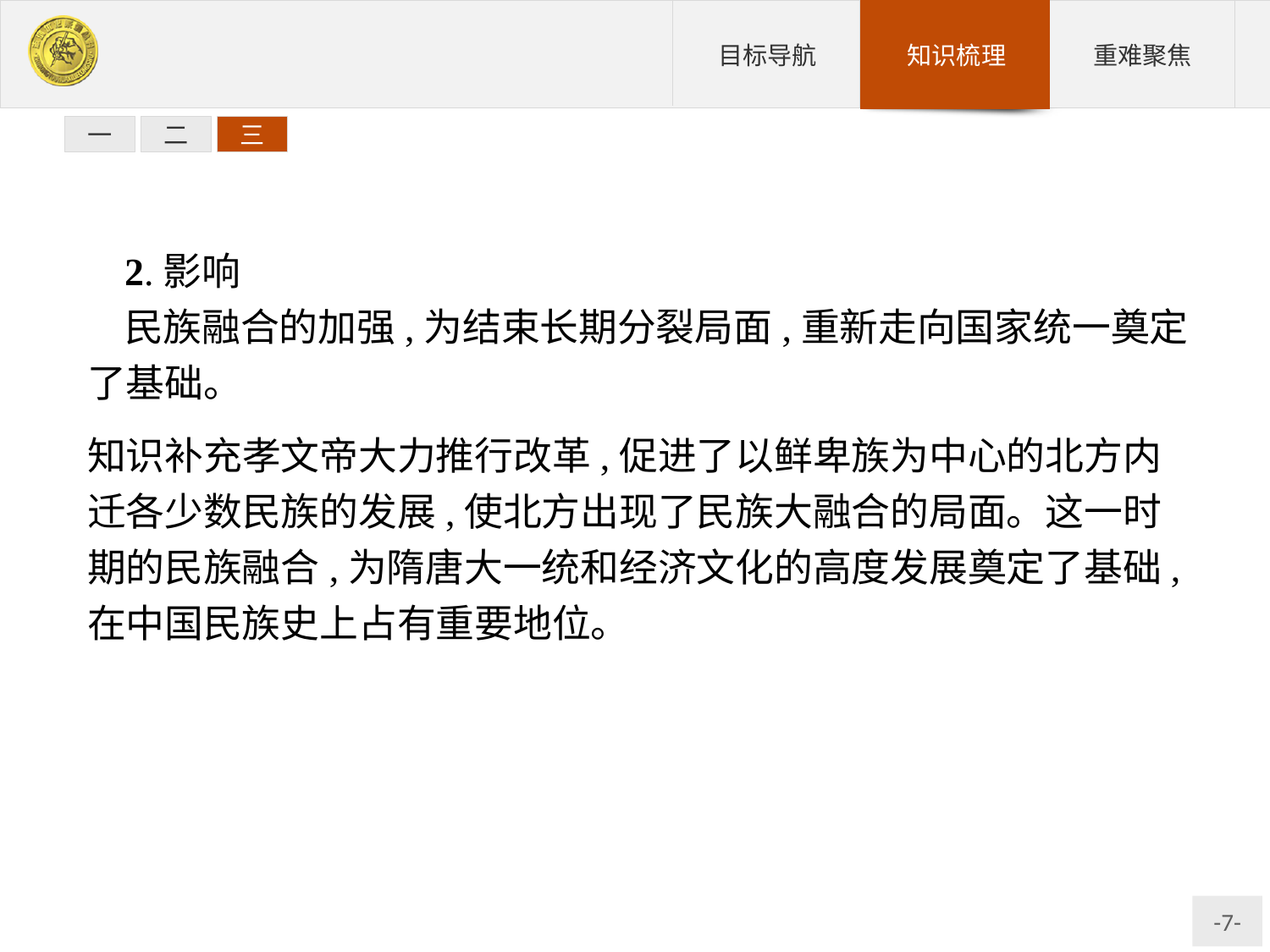

一
二
三
2.影响
民族融合的加强,为结束长期分裂局面,重新走向国家统一奠定了基础。
知识补充孝文帝大力推行改革,促进了以鲜卑族为中心的北方内迁各少数民族的发展,使北方出现了民族大融合的局面。这一时期的民族融合,为隋唐大一统和经济文化的高度发展奠定了基础,在中国民族史上占有重要地位。